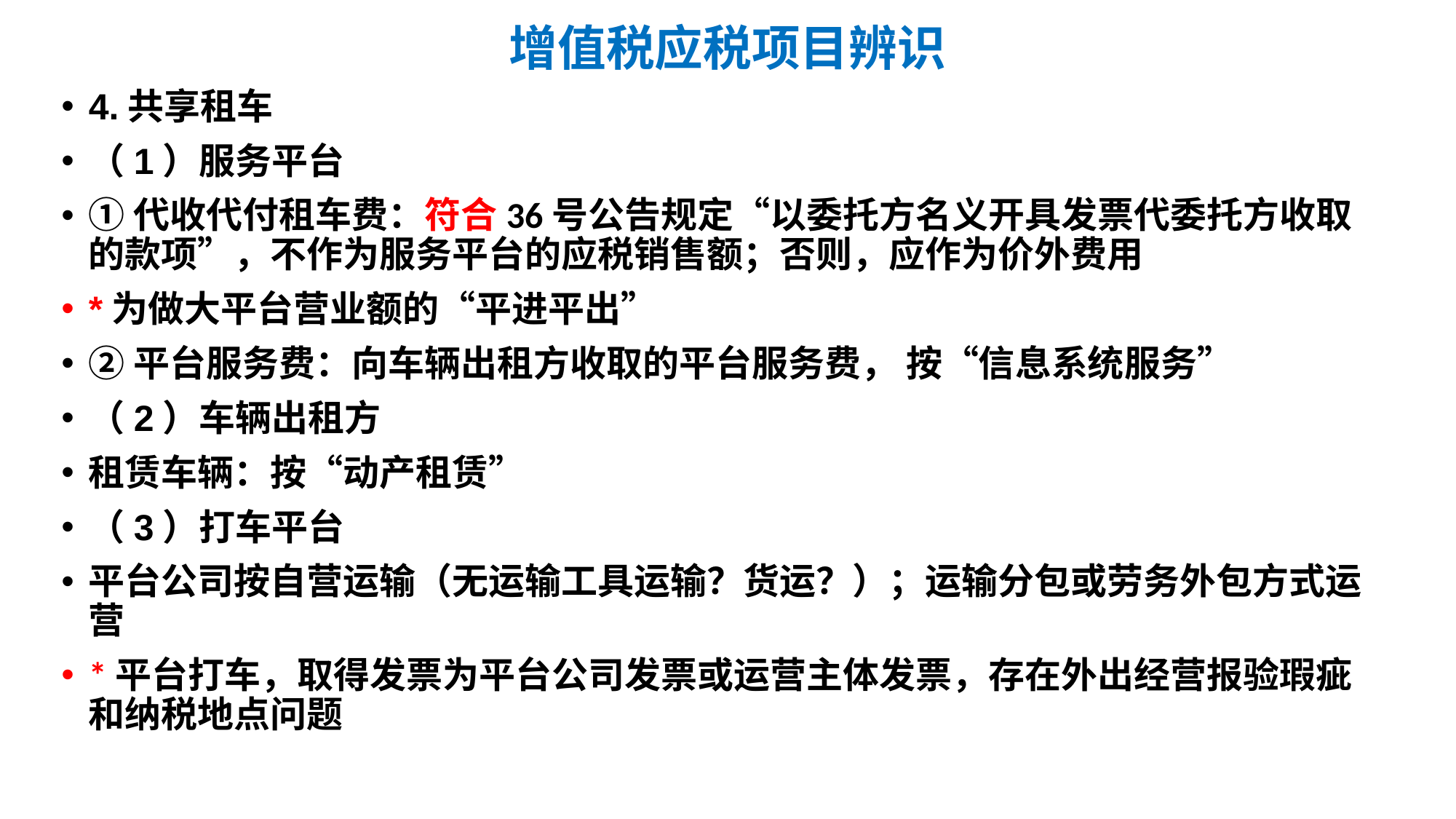

# 增值税应税项目辨识
4.共享租车
（1）服务平台
①代收代付租车费：符合36号公告规定“以委托方名义开具发票代委托方收取的款项”，不作为服务平台的应税销售额；否则，应作为价外费用
*为做大平台营业额的“平进平出”
②平台服务费：向车辆出租方收取的平台服务费， 按“信息系统服务”
（2）车辆出租方
租赁车辆：按“动产租赁”
（3）打车平台
平台公司按自营运输（无运输工具运输？货运？）；运输分包或劳务外包方式运营
*平台打车，取得发票为平台公司发票或运营主体发票，存在外出经营报验瑕疵和纳税地点问题